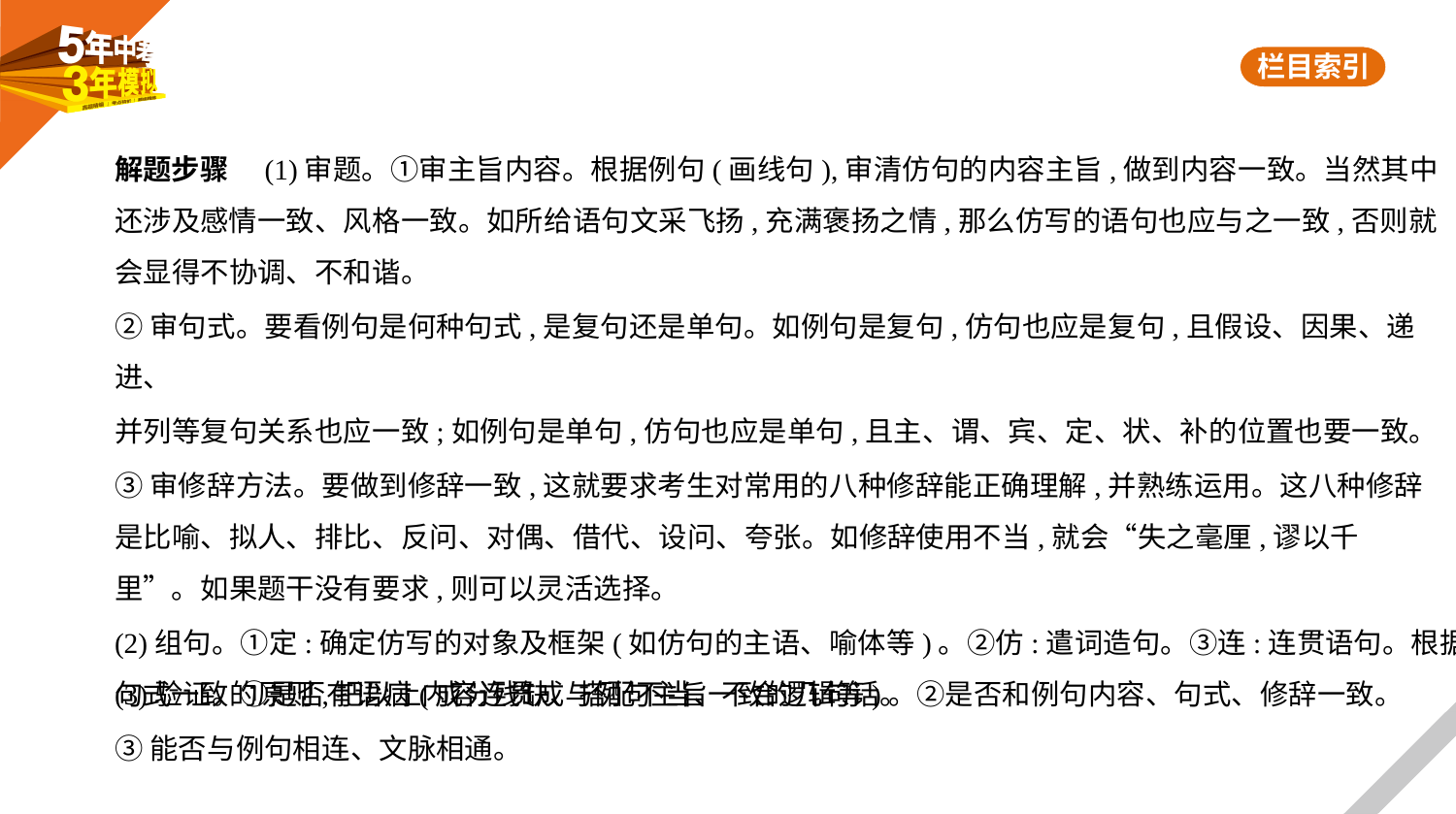

解题步骤　(1)审题。①审主旨内容。根据例句(画线句),审清仿句的内容主旨,做到内容一致。当然其中
还涉及感情一致、风格一致。如所给语句文采飞扬,充满褒扬之情,那么仿写的语句也应与之一致,否则就
会显得不协调、不和谐。
②审句式。要看例句是何种句式,是复句还是单句。如例句是复句,仿句也应是复句,且假设、因果、递进、
并列等复句关系也应一致;如例句是单句,仿句也应是单句,且主、谓、宾、定、状、补的位置也要一致。
③审修辞方法。要做到修辞一致,这就要求考生对常用的八种修辞能正确理解,并熟练运用。这八种修辞
是比喻、拟人、排比、反问、对偶、借代、设问、夸张。如修辞使用不当,就会“失之毫厘,谬以千
里”。如果题干没有要求,则可以灵活选择。
(2)组句。①定:确定仿写的对象及框架(如仿句的主语、喻体等)。②仿:遣词造句。③连:连贯语句。根据
句式一致的原则,把以上内容连贯成与例句主旨一致的几句话。
(3)验证。①是否有语病(成分残缺、搭配不当、不合逻辑等)。②是否和例句内容、句式、修辞一致。
③能否与例句相连、文脉相通。